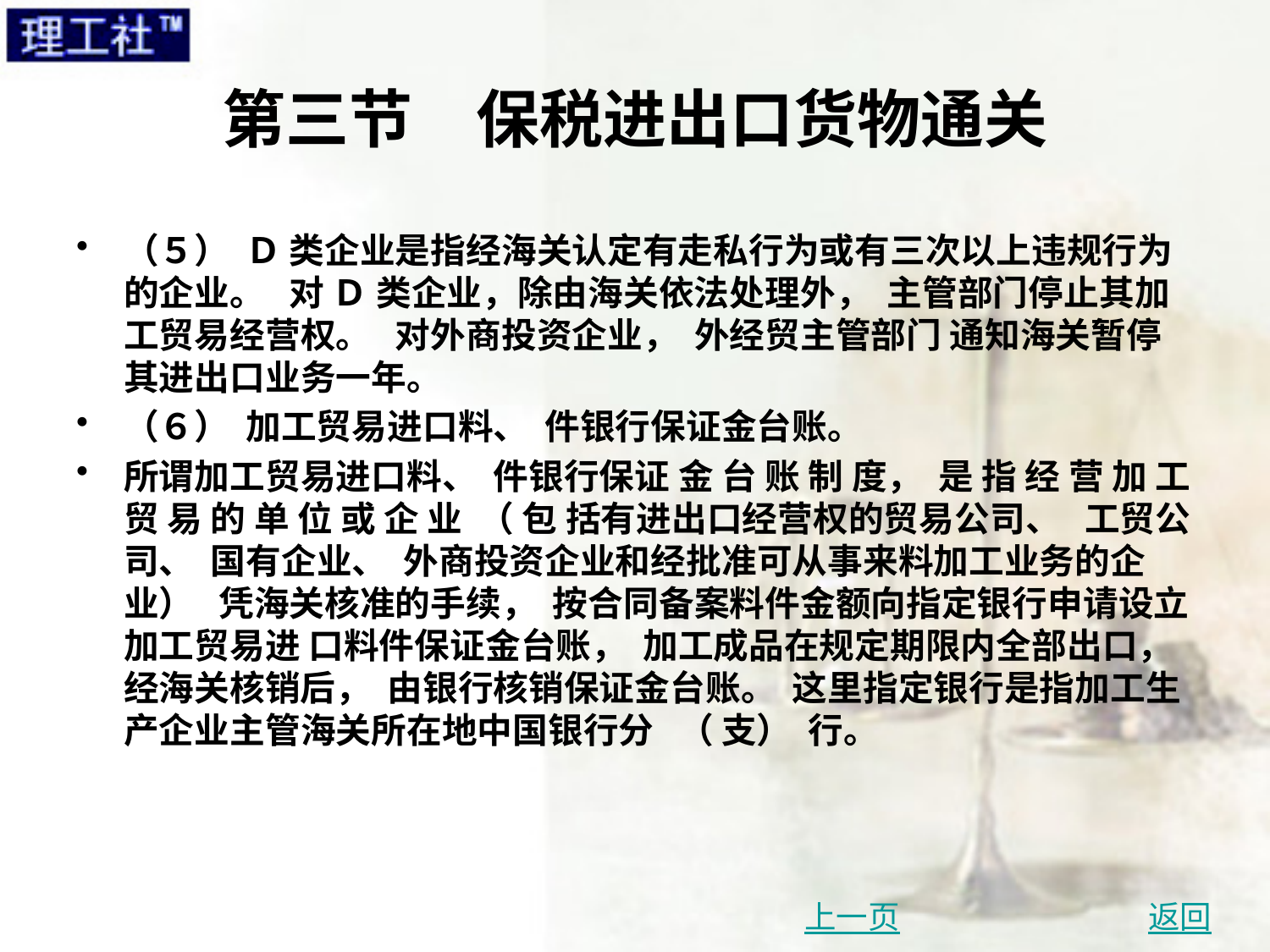

# 第三节　保税进出口货物通关
（５）  Ｄ 类企业是指经海关认定有走私行为或有三次以上违规行为的企业。   对 Ｄ 类企业，除由海关依法处理外，  主管部门停止其加工贸易经营权。   对外商投资企业，  外经贸主管部门 通知海关暂停其进出口业务一年。
（６）  加工贸易进口料、  件银行保证金台账。
所谓加工贸易进口料、  件银行保证 金 台 账 制 度，  是 指 经 营 加 工 贸 易 的 单 位 或 企 业  （ 包 括有进出口经营权的贸易公司、   工贸公司、  国有企业、  外商投资企业和经批准可从事来料加工业务的企业）   凭海关核准的手续，  按合同备案料件金额向指定银行申请设立加工贸易进 口料件保证金台账，  加工成品在规定期限内全部出口，   经海关核销后，  由银行核销保证金台账。  这里指定银行是指加工生产企业主管海关所在地中国银行分   （ 支）  行。

上一页
返回